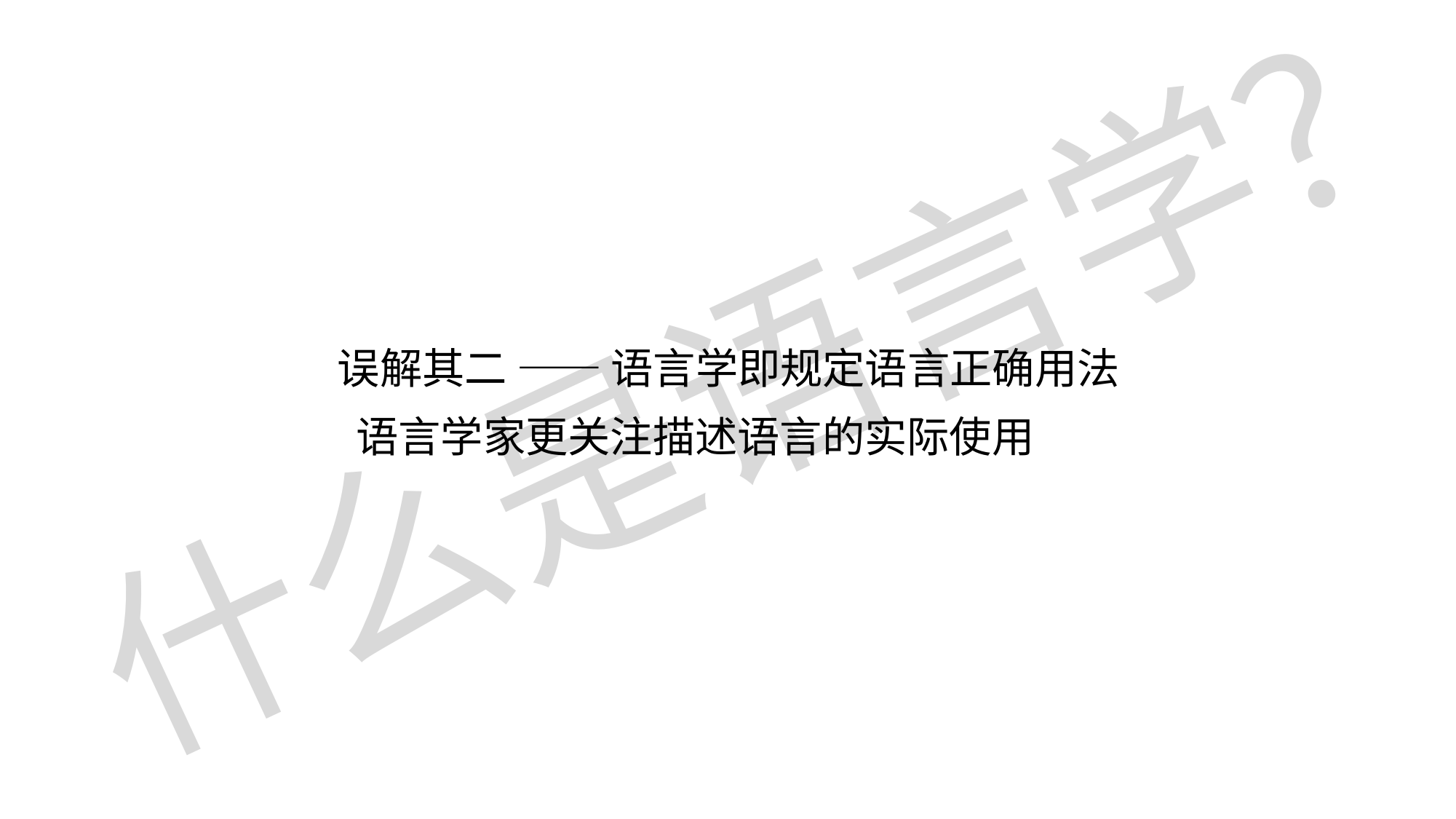

什么是语言学？
误解其二 —— 语言学即规定语言正确用法
语言学家更关注描述语言的实际使用